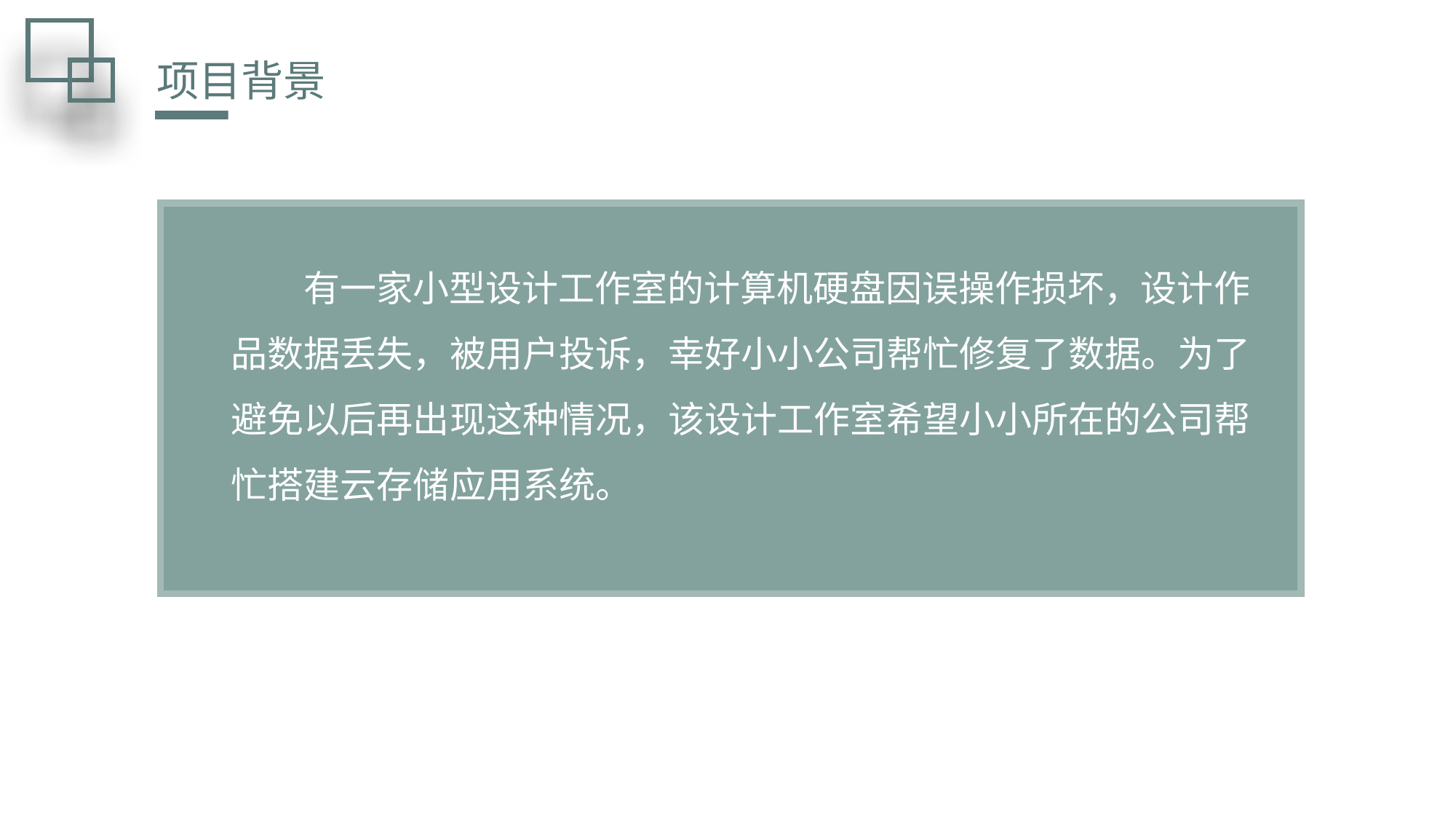

项目背景

有一家小型设计工作室的计算机硬盘因误操作损坏，设计作品数据丢失，被用户投诉，幸好小小公司帮忙修复了数据。为了避免以后再出现这种情况，该设计工作室希望小小所在的公司帮忙搭建云存储应用系统。